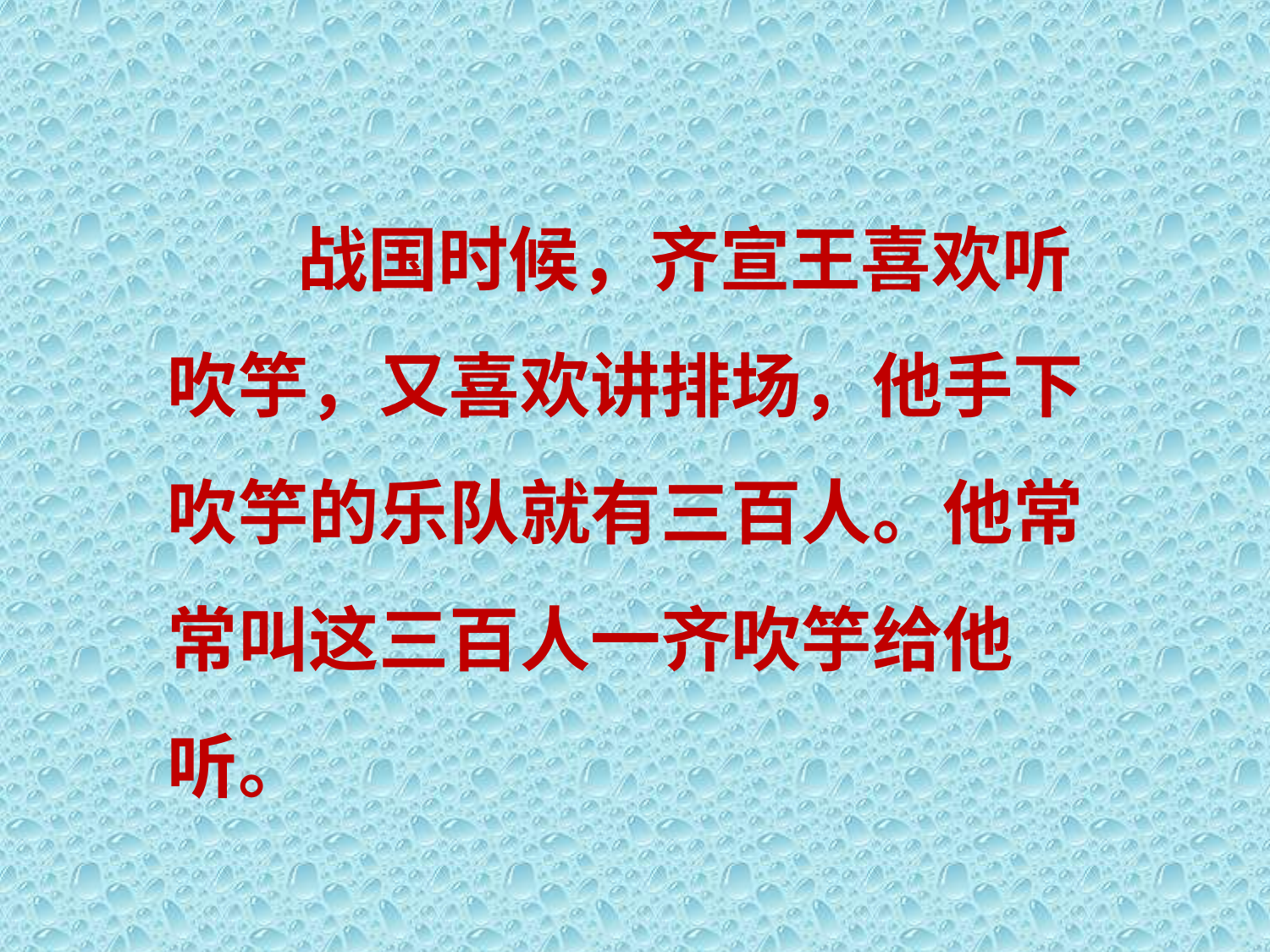

战国时候，齐宣王喜欢听吹竽，又喜欢讲排场，他手下吹竽的乐队就有三百人。他常常叫这三百人一齐吹竽给他听。